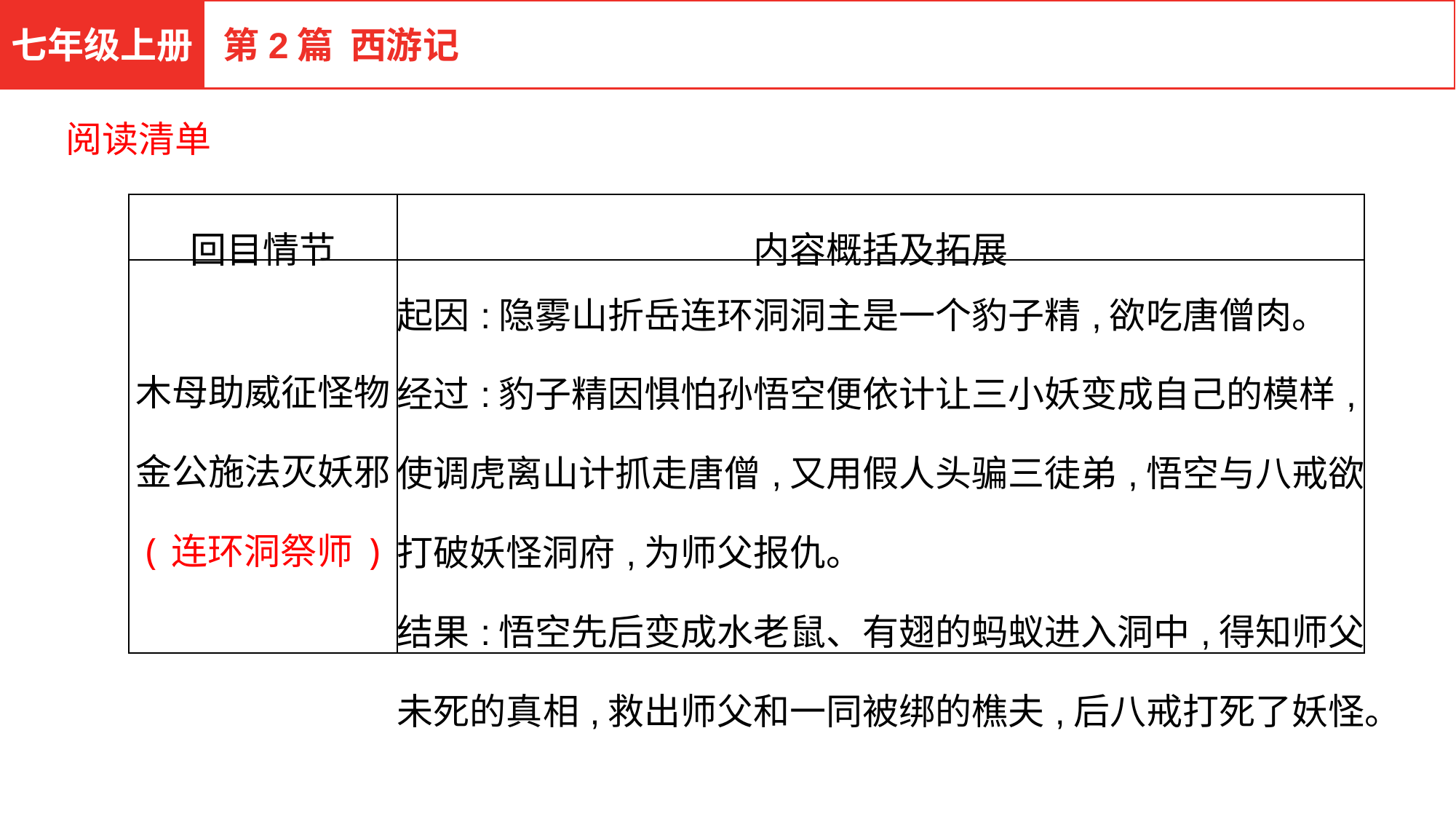

七年级上册
第2篇  西游记
阅读清单
| 回目情节 | 内容概括及拓展 |
| --- | --- |
| 木母助威征怪物 金公施法灭妖邪 (连环洞祭师) | 起因:隐雾山折岳连环洞洞主是一个豹子精,欲吃唐僧肉。 经过:豹子精因惧怕孙悟空便依计让三小妖变成自己的模样,使调虎离山计抓走唐僧,又用假人头骗三徒弟,悟空与八戒欲打破妖怪洞府,为师父报仇。 结果:悟空先后变成水老鼠、有翅的蚂蚁进入洞中,得知师父未死的真相,救出师父和一同被绑的樵夫,后八戒打死了妖怪。 |